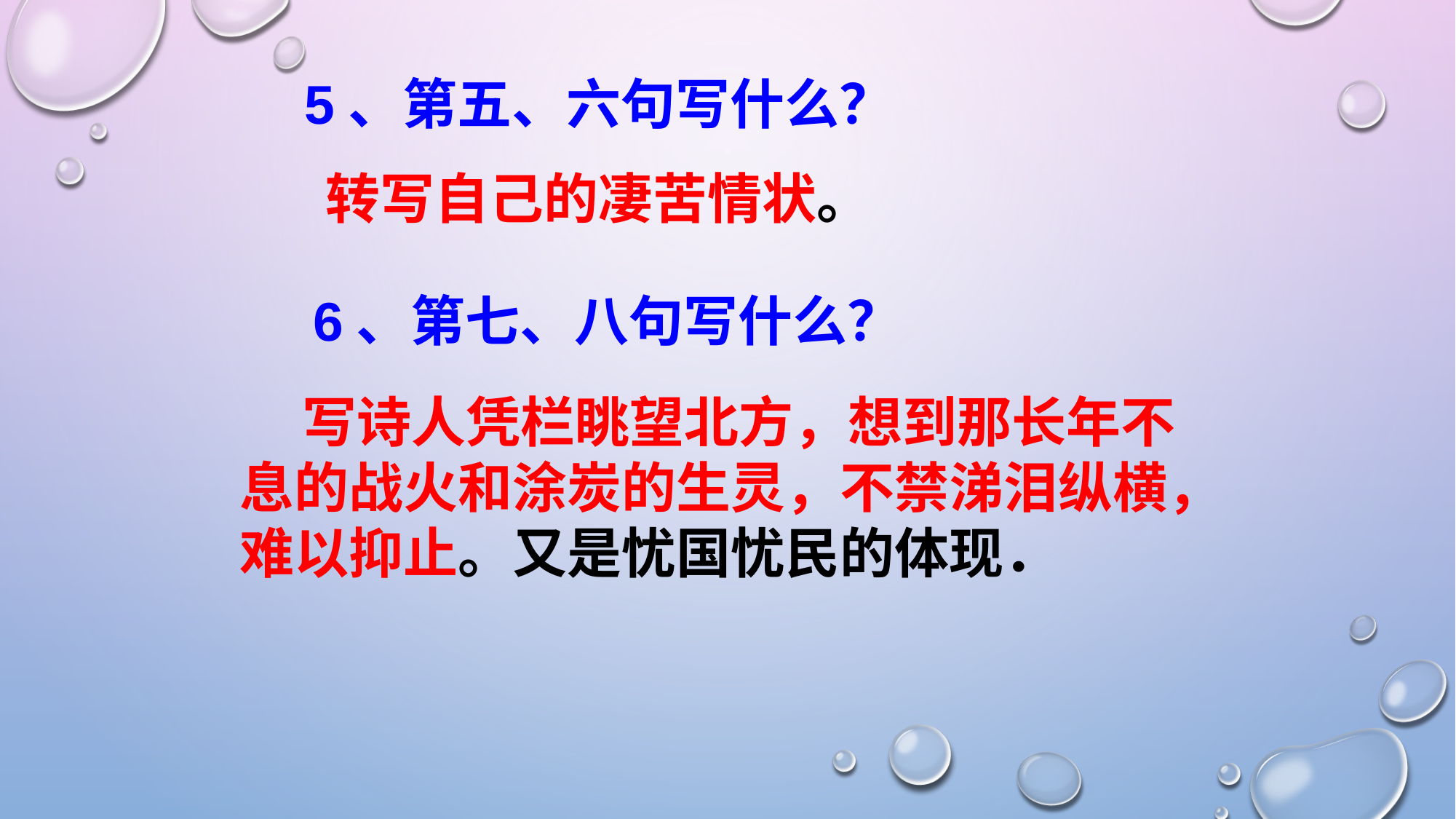

#

      5、第五、六句写什么？
转写自己的凄苦情状。
      6、第七、八句写什么？
    写诗人凭栏眺望北方，想到那长年不息的战火和涂炭的生灵，不禁涕泪纵横，难以抑止。又是忧国忧民的体现．